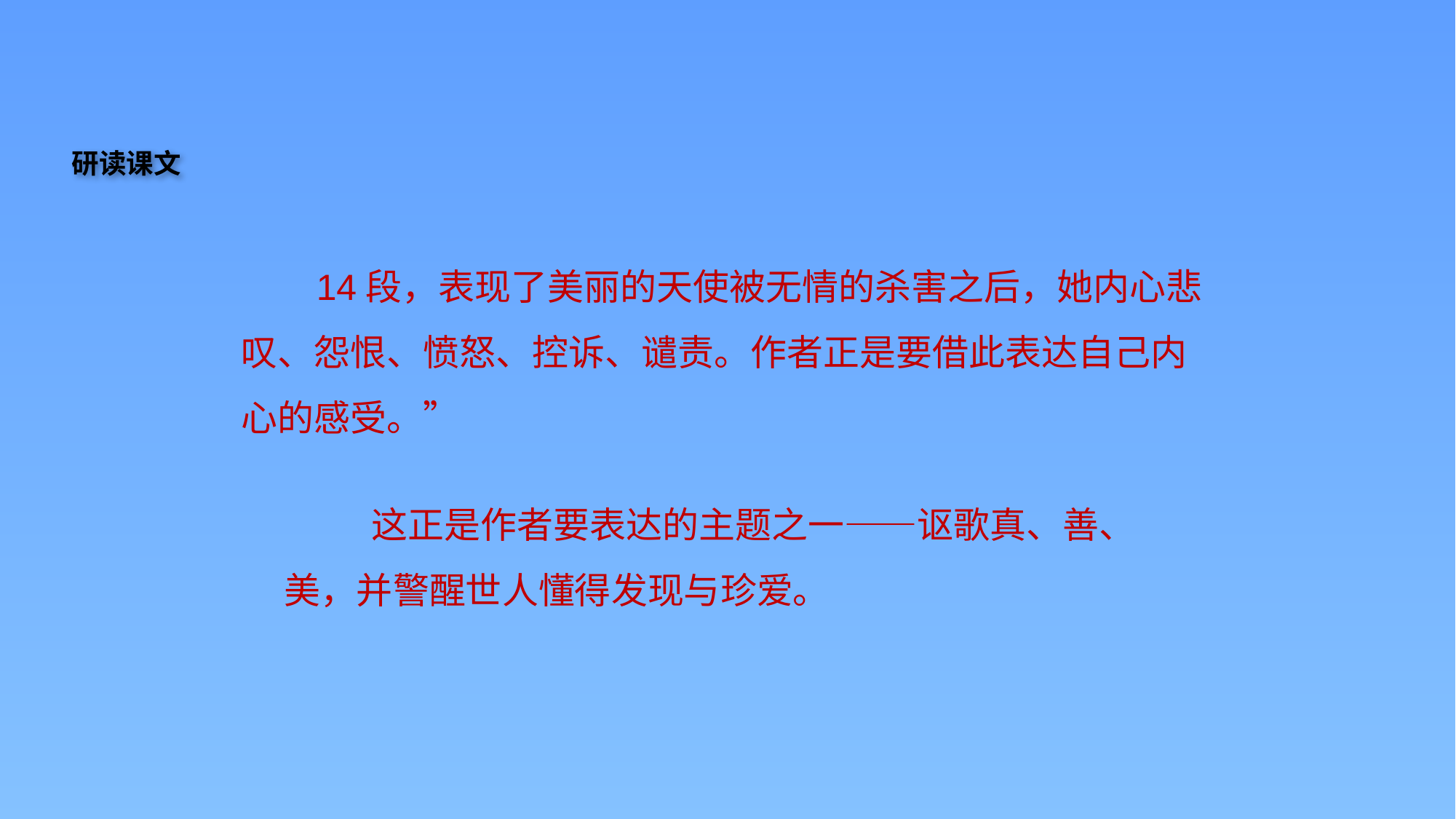

研读课文
  14段，表现了美丽的天使被无情的杀害之后，她内心悲叹、怨恨、愤怒、控诉、谴责。作者正是要借此表达自己内心的感受。”
   这正是作者要表达的主题之一——讴歌真、善、美，并警醒世人懂得发现与珍爱。